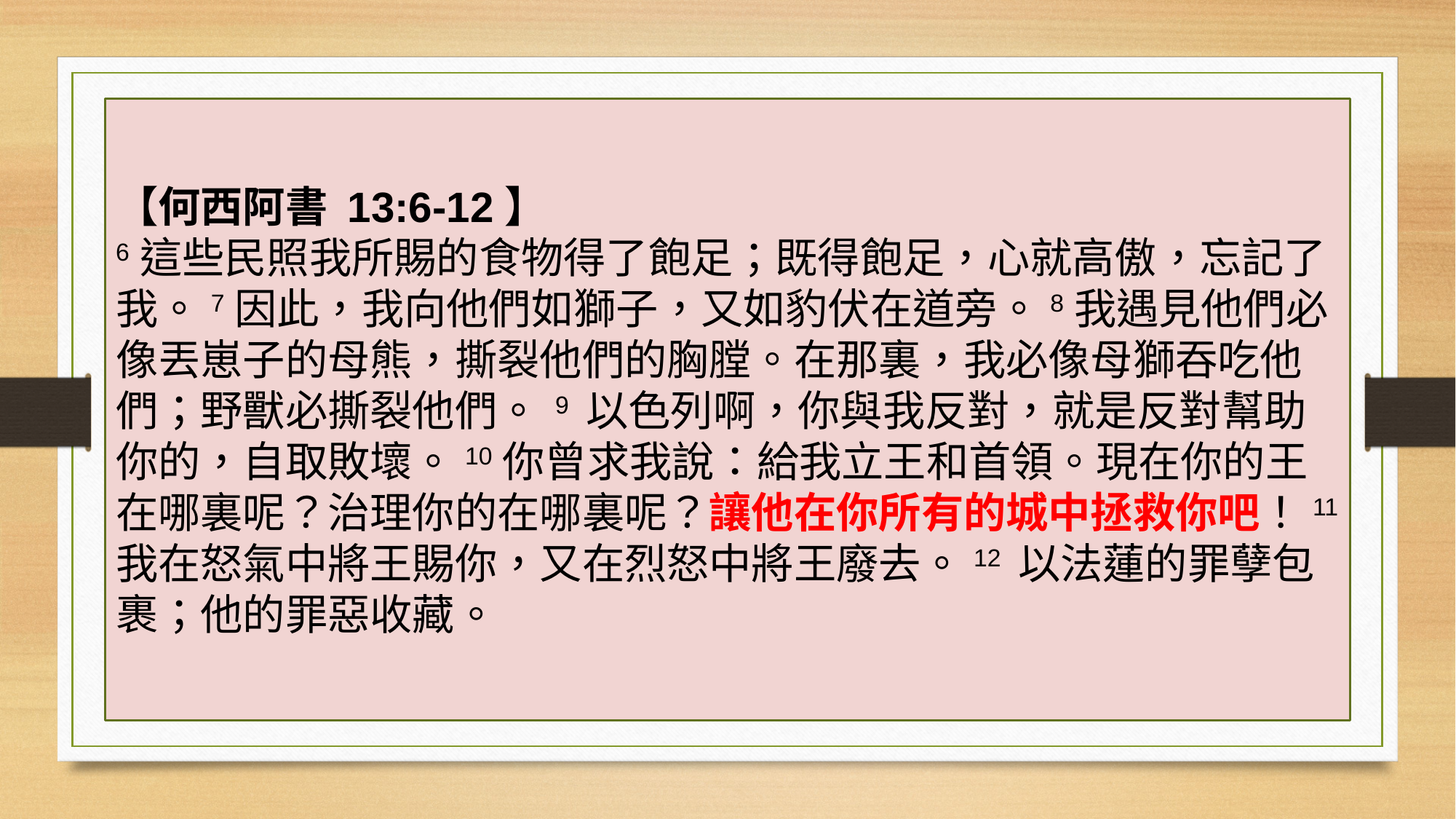

【何西阿書 13:6-12】
6這些民照我所賜的食物得了飽足；既得飽足，心就高傲，忘記了我。7因此，我向他們如獅子，又如豹伏在道旁。8我遇見他們必像丟崽子的母熊，撕裂他們的胸膛。在那裏，我必像母獅吞吃他們；野獸必撕裂他們。 9 以色列啊，你與我反對，就是反對幫助你的，自取敗壞。10你曾求我說：給我立王和首領。現在你的王在哪裏呢？治理你的在哪裏呢？讓他在你所有的城中拯救你吧！11我在怒氣中將王賜你，又在烈怒中將王廢去。12 以法蓮的罪孽包裹；他的罪惡收藏。
#